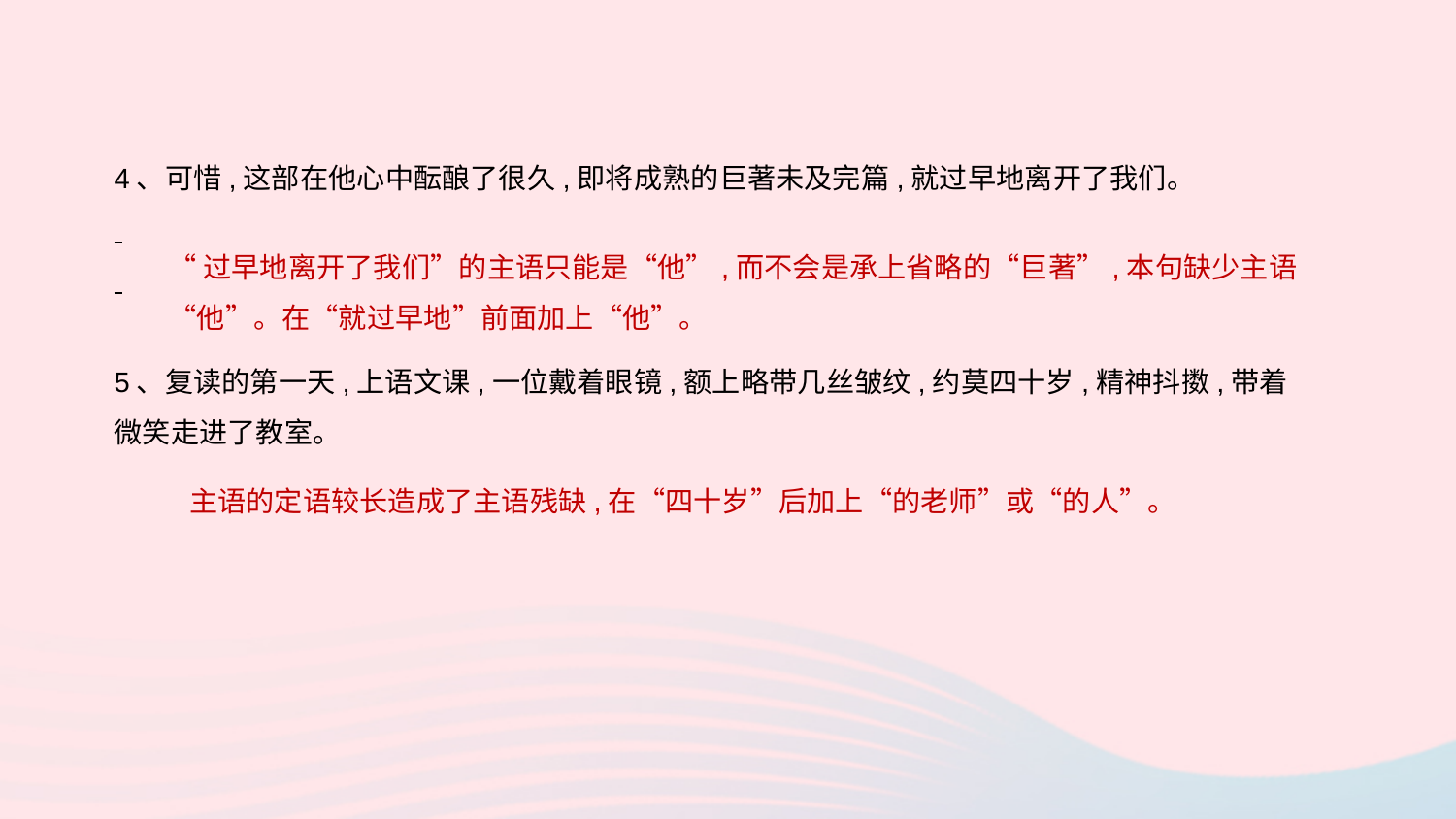

4、可惜,这部在他心中酝酿了很久,即将成熟的巨著未及完篇,就过早地离开了我们。

5、复读的第一天,上语文课,一位戴着眼镜,额上略带几丝皱纹,约莫四十岁,精神抖擞,带着微笑走进了教室。
“过早地离开了我们”的主语只能是“他”,而不会是承上省略的“巨著”,本句缺少主语“他”。在“就过早地”前面加上“他”。
主语的定语较长造成了主语残缺,在“四十岁”后加上“的老师”或“的人”。